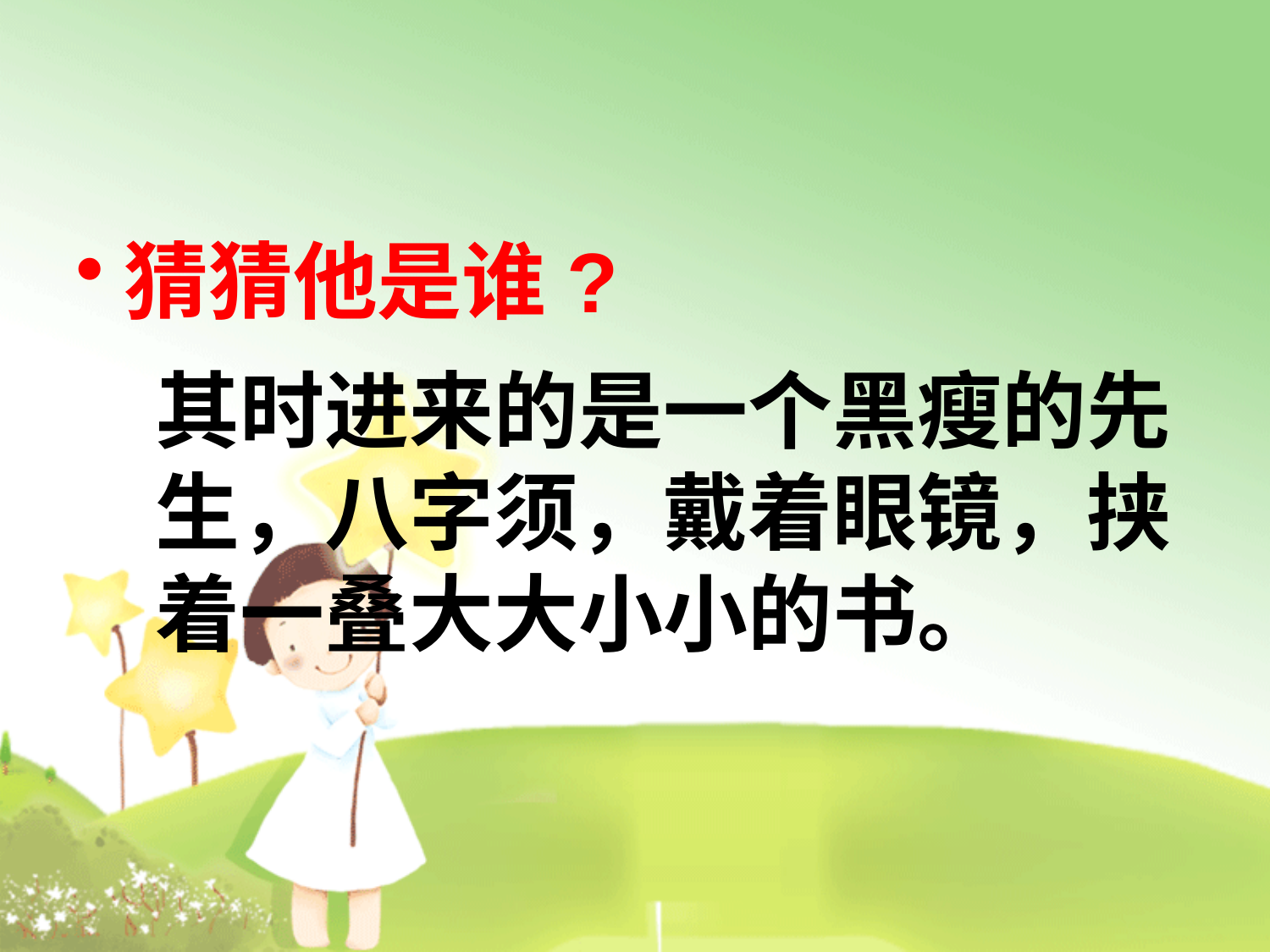

#
猜猜他是谁?
其时进来的是一个黑瘦的先生，八字须，戴着眼镜，挟着一叠大大小小的书。